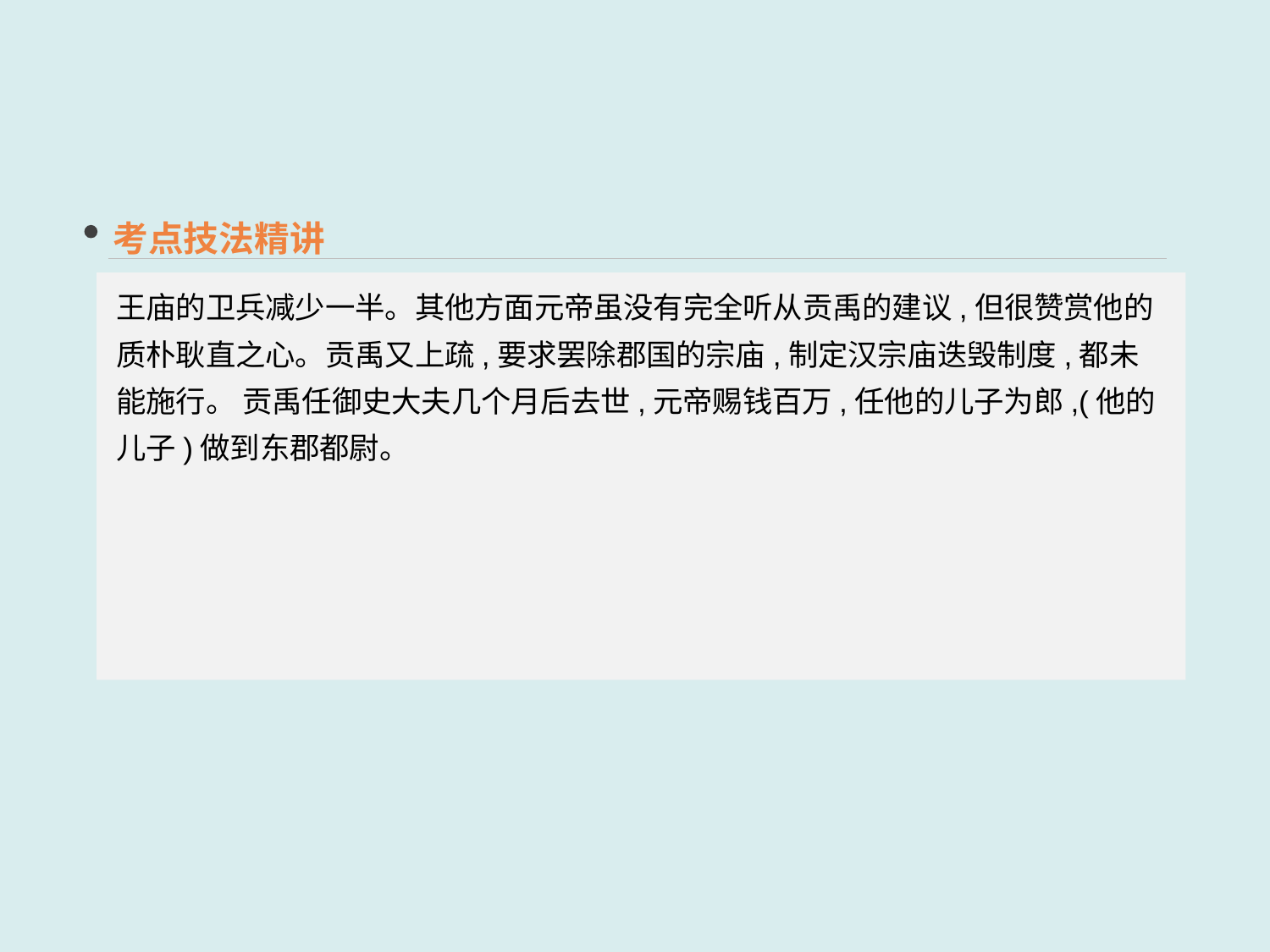

考点技法精讲

王庙的卫兵减少一半。其他方面元帝虽没有完全听从贡禹的建议,但很赞赏他的质朴耿直之心。贡禹又上疏,要求罢除郡国的宗庙,制定汉宗庙迭毁制度,都未能施行。 贡禹任御史大夫几个月后去世,元帝赐钱百万,任他的儿子为郎,(他的儿子)做到东郡都尉。